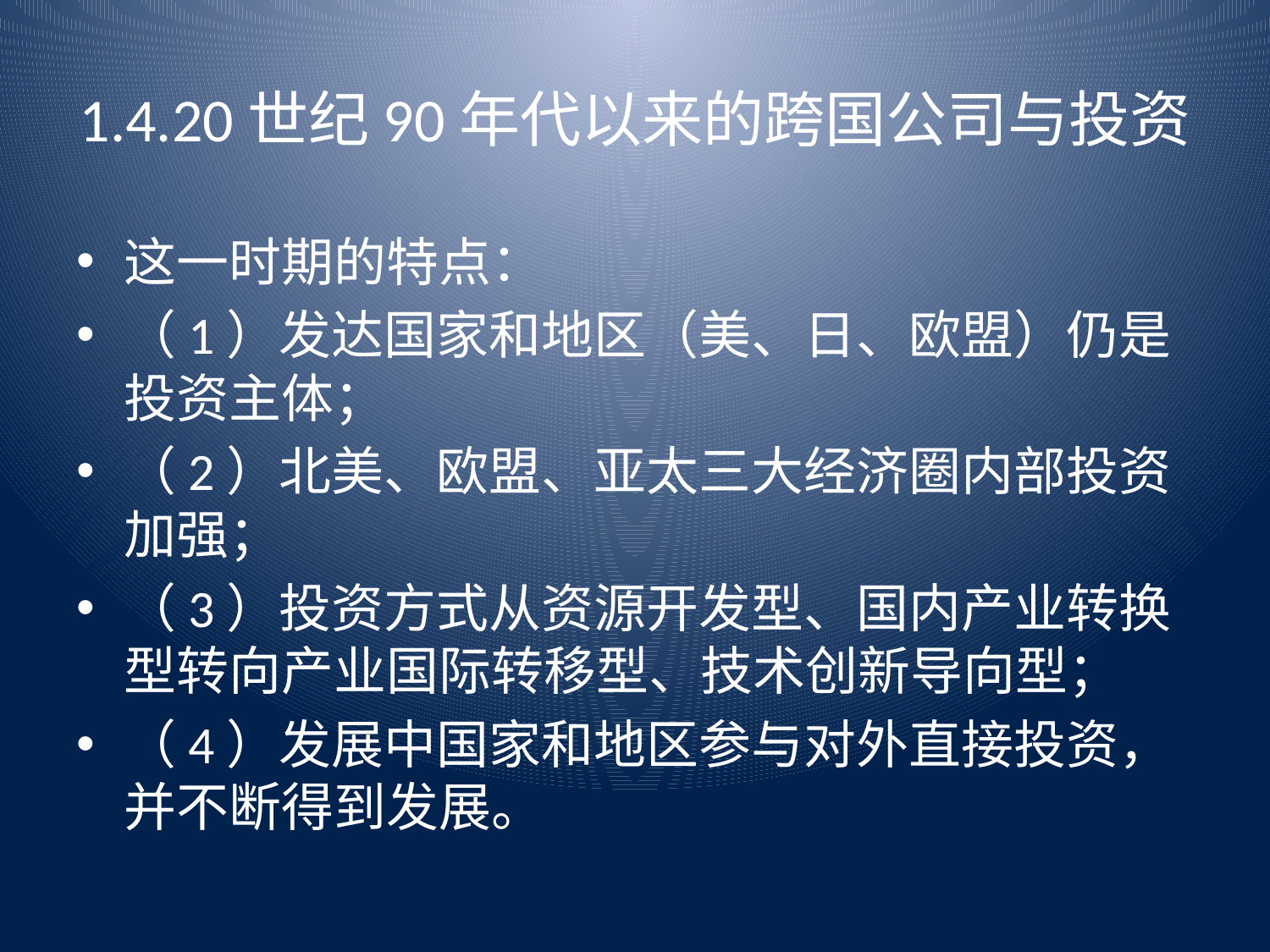

# 1.4.20世纪90年代以来的跨国公司与投资
这一时期的特点：
（1）发达国家和地区（美、日、欧盟）仍是投资主体；
（2）北美、欧盟、亚太三大经济圈内部投资加强；
（3）投资方式从资源开发型、国内产业转换型转向产业国际转移型、技术创新导向型；
（4）发展中国家和地区参与对外直接投资，并不断得到发展。